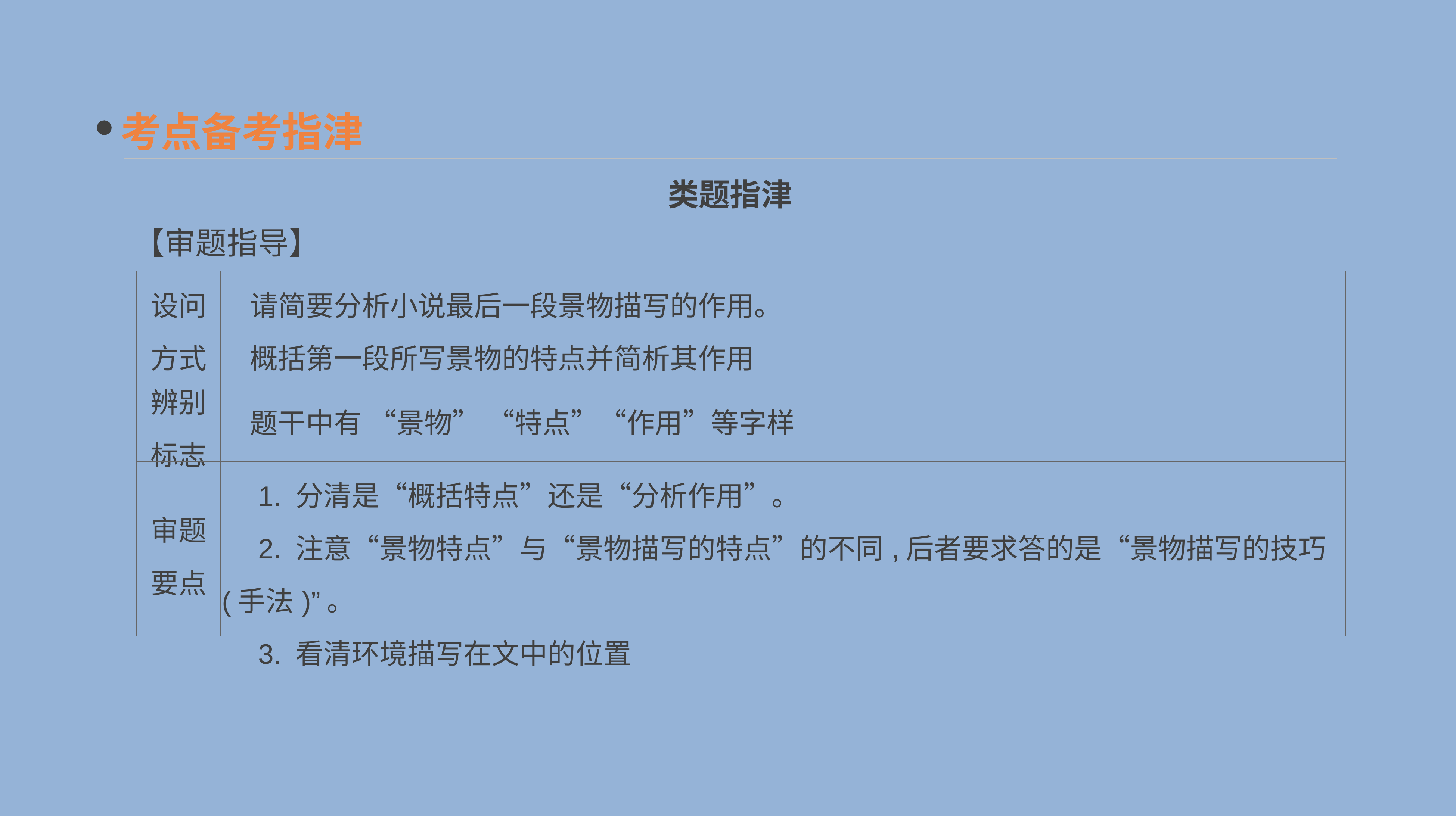

考点备考指津

类题指津
【审题指导】
| 设问 方式 | 请简要分析小说最后一段景物描写的作用。 　概括第一段所写景物的特点并简析其作用 |
| --- | --- |
| 辨别 标志 | 题干中有 “景物” “特点”“作用”等字样 |
| 审题 要点 | 1. 分清是“概括特点”还是“分析作用”。 　2. 注意“景物特点”与“景物描写的特点”的不同,后者要求答的是“景物描写的技巧(手法)”。 　3. 看清环境描写在文中的位置 |